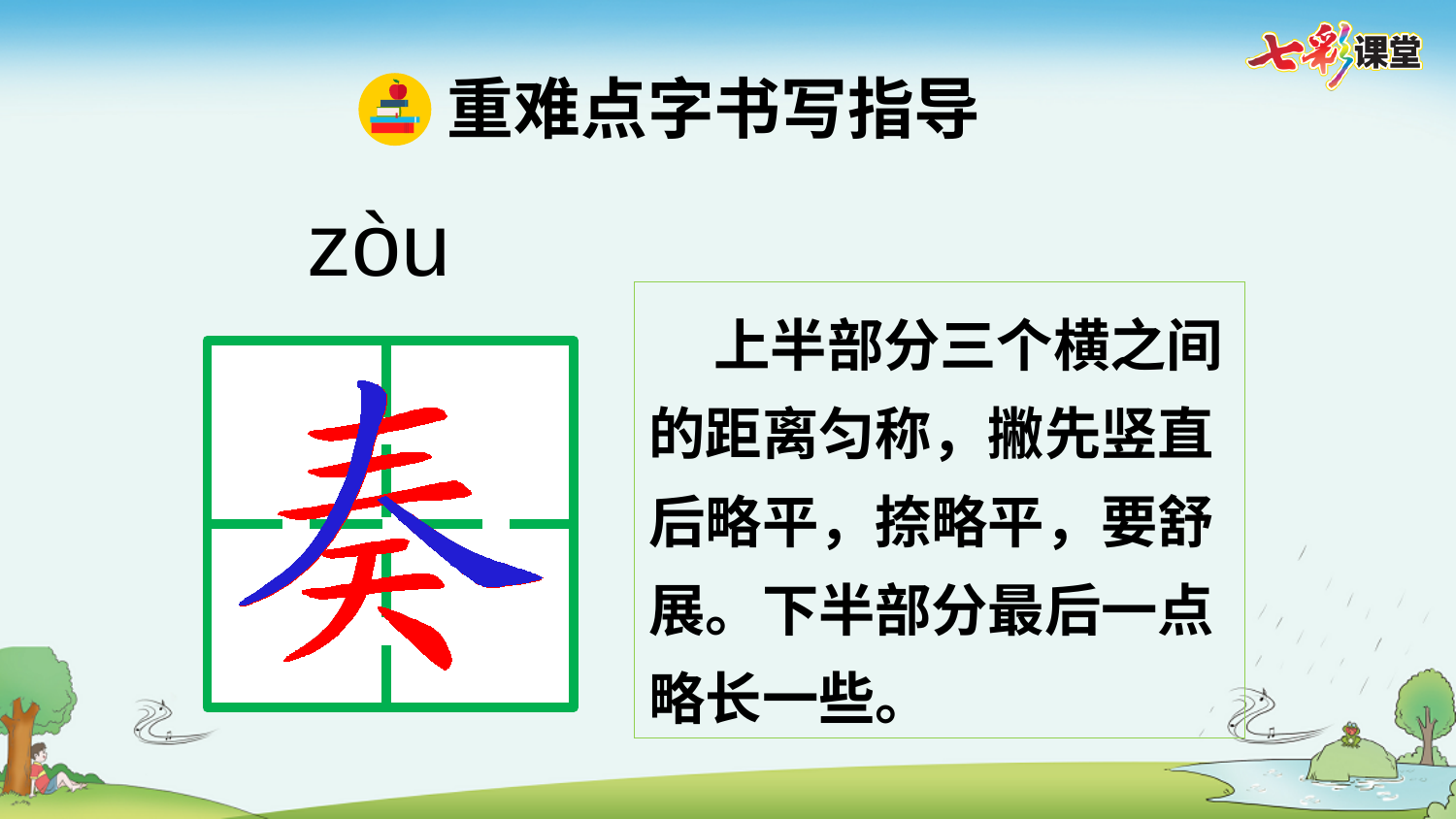

重难点字书写指导

zòu
    上半部分三个横之间的距离匀称，撇先竖直后略平，捺略平，要舒展。下半部分最后一点略长一些。